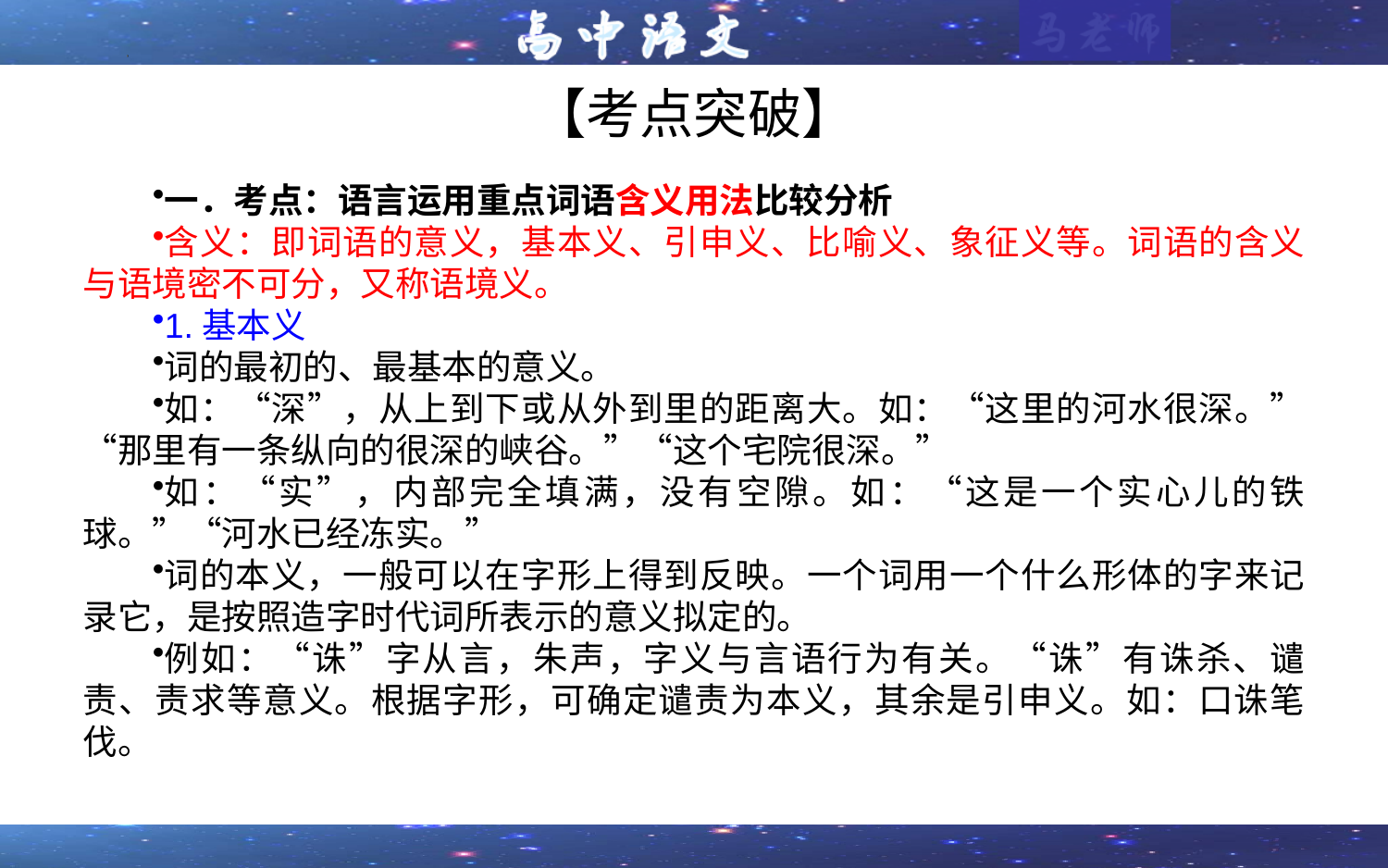

# 【考点突破】
一．考点：语言运用重点词语含义用法比较分析
含义：即词语的意义，基本义、引申义、比喻义、象征义等。词语的含义与语境密不可分，又称语境义。
1.基本义
词的最初的、最基本的意义。
如：“深”，从上到下或从外到里的距离大。如：“这里的河水很深。”“那里有一条纵向的很深的峡谷。”“这个宅院很深。”
如：“实”，内部完全填满，没有空隙。如：“这是一个实心儿的铁球。”“河水已经冻实。”
词的本义，一般可以在字形上得到反映。一个词用一个什么形体的字来记录它，是按照造字时代词所表示的意义拟定的。
例如：“诛”字从言，朱声，字义与言语行为有关。“诛”有诛杀、谴责、责求等意义。根据字形，可确定谴责为本义，其余是引申义。如：口诛笔伐。